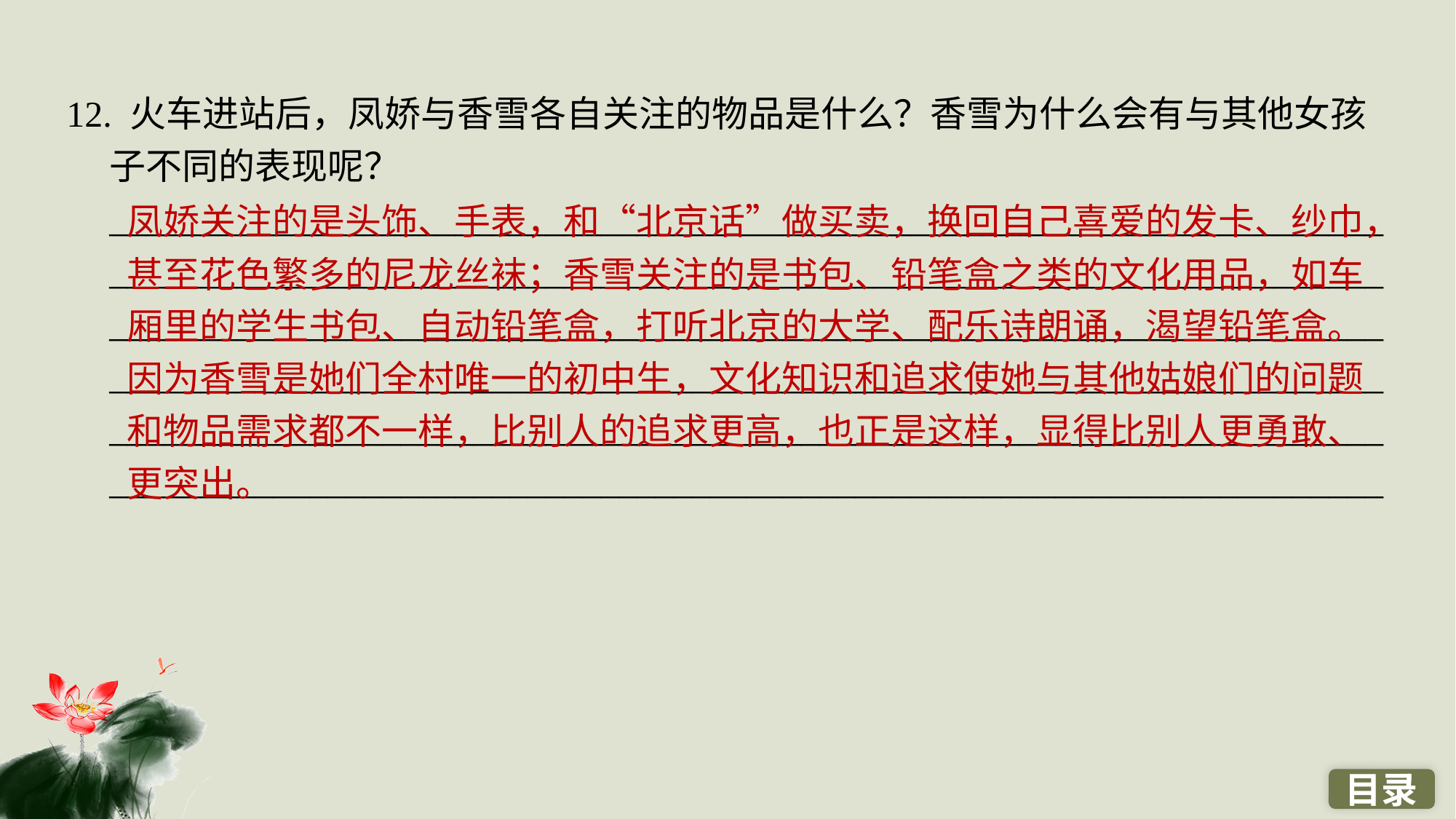

12. 火车进站后，凤娇与香雪各自关注的物品是什么？香雪为什么会有与其他女孩子不同的表现呢？____________________________________________________________________________________________________________________________________________________________________________________________________________________________________________________________________________________________________________________________________________________________________________________________________________________________________

凤娇关注的是头饰、手表，和“北京话”做买卖，换回自己喜爱的发卡、纱巾，甚至花色繁多的尼龙丝袜；香雪关注的是书包、铅笔盒之类的文化用品，如车厢里的学生书包、自动铅笔盒，打听北京的大学、配乐诗朗诵，渴望铅笔盒。因为香雪是她们全村唯一的初中生，文化知识和追求使她与其他姑娘们的问题和物品需求都不一样，比别人的追求更高，也正是这样，显得比别人更勇敢、更突出。